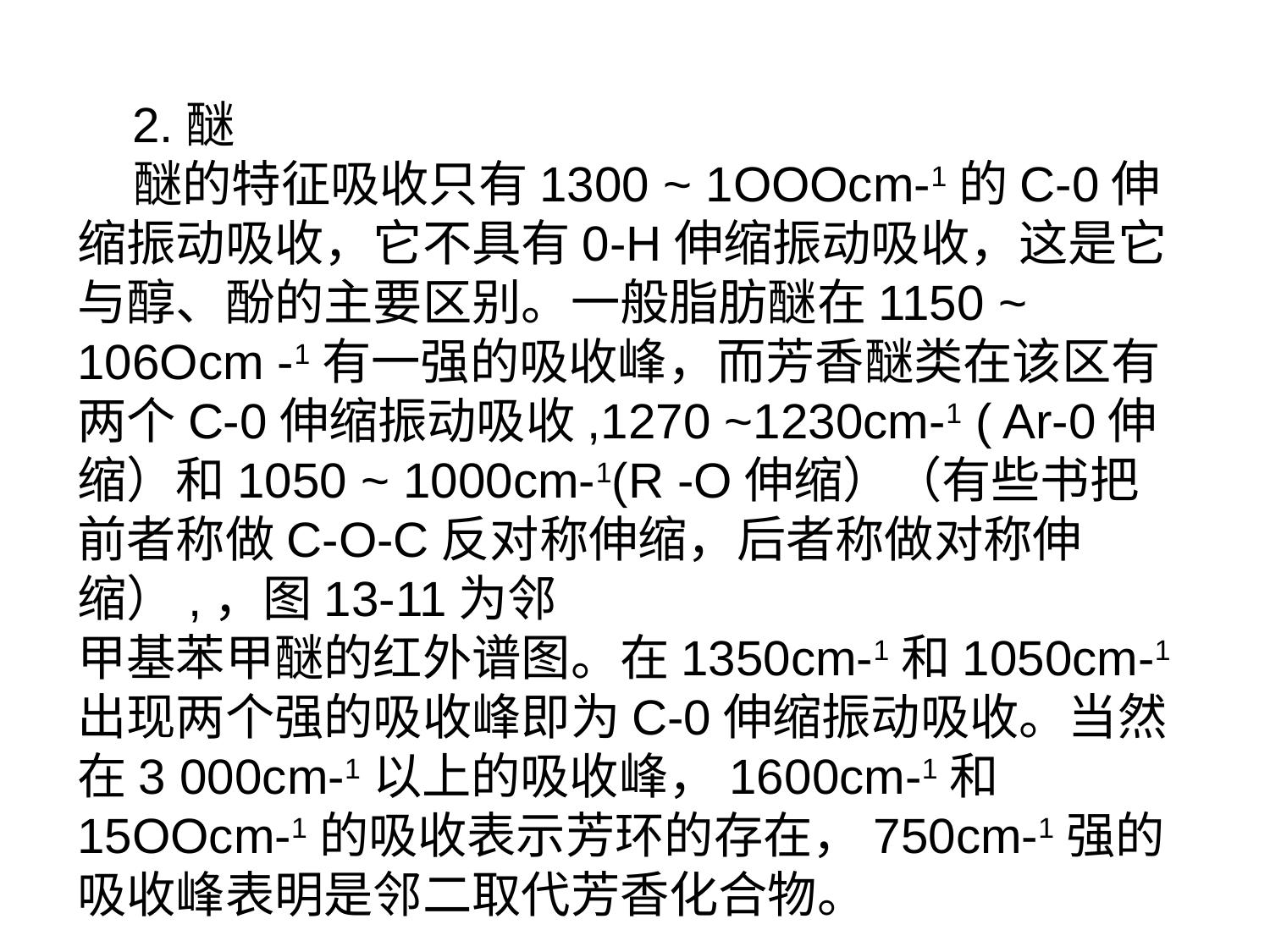

2.醚
    醚的特征吸收只有1300 ~ 1OOOcm-1的C-0伸缩振动吸收，它不具有0-H伸缩振动吸收，这是它与醇、酚的主要区别。一般脂肪醚在1150 ~ 106Ocm -1有一强的吸收峰，而芳香醚类在该区有两个C-0伸缩振动吸收,1270 ~1230cm-1 ( Ar-0伸缩）和1050 ~ 1000cm-1(R -O伸缩）（有些书把前者称做C-O-C反对称伸缩，后者称做对称伸缩）,，图13-11为邻
甲基苯甲醚的红外谱图。在1350cm-1和1050cm-1出现两个强的吸收峰即为C-0伸缩振动吸收。当然在3 000cm-1以上的吸收峰，1600cm-1和15OOcm-1的吸收表示芳环的存在，750cm-1强的吸收峰表明是邻二取代芳香化合物。